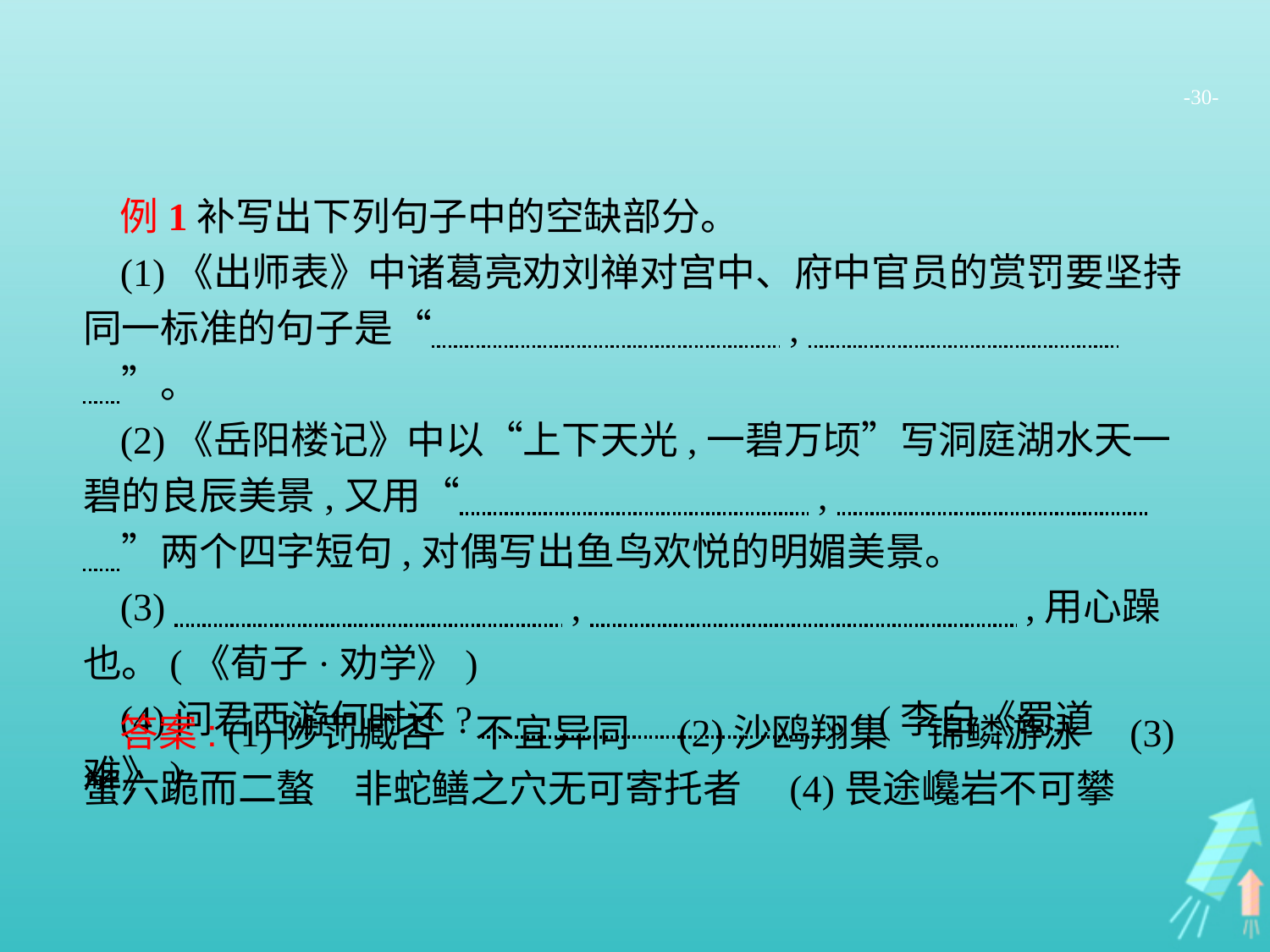

-30-
例1补写出下列句子中的空缺部分。
(1)《出师表》中诸葛亮劝刘禅对宫中、府中官员的赏罚要坚持同一标准的句子是“　　　　　　　　　,　　　　　　　　　”。
(2)《岳阳楼记》中以“上下天光,一碧万顷”写洞庭湖水天一碧的良辰美景,又用“　　　　　　　　　,　　　　　　　　　”两个四字短句,对偶写出鱼鸟欢悦的明媚美景。
(3)　　　　　　　　　　,　　　　　　　　　　　,用心躁也。(《荀子·劝学》)
(4)问君西游何时还?　　　　　　　　　。(李白《蜀道难》)
答案: (1)陟罚臧否　不宜异同　(2)沙鸥翔集　锦鳞游泳　(3)蟹六跪而二螯　非蛇鳝之穴无可寄托者　(4)畏途巉岩不可攀